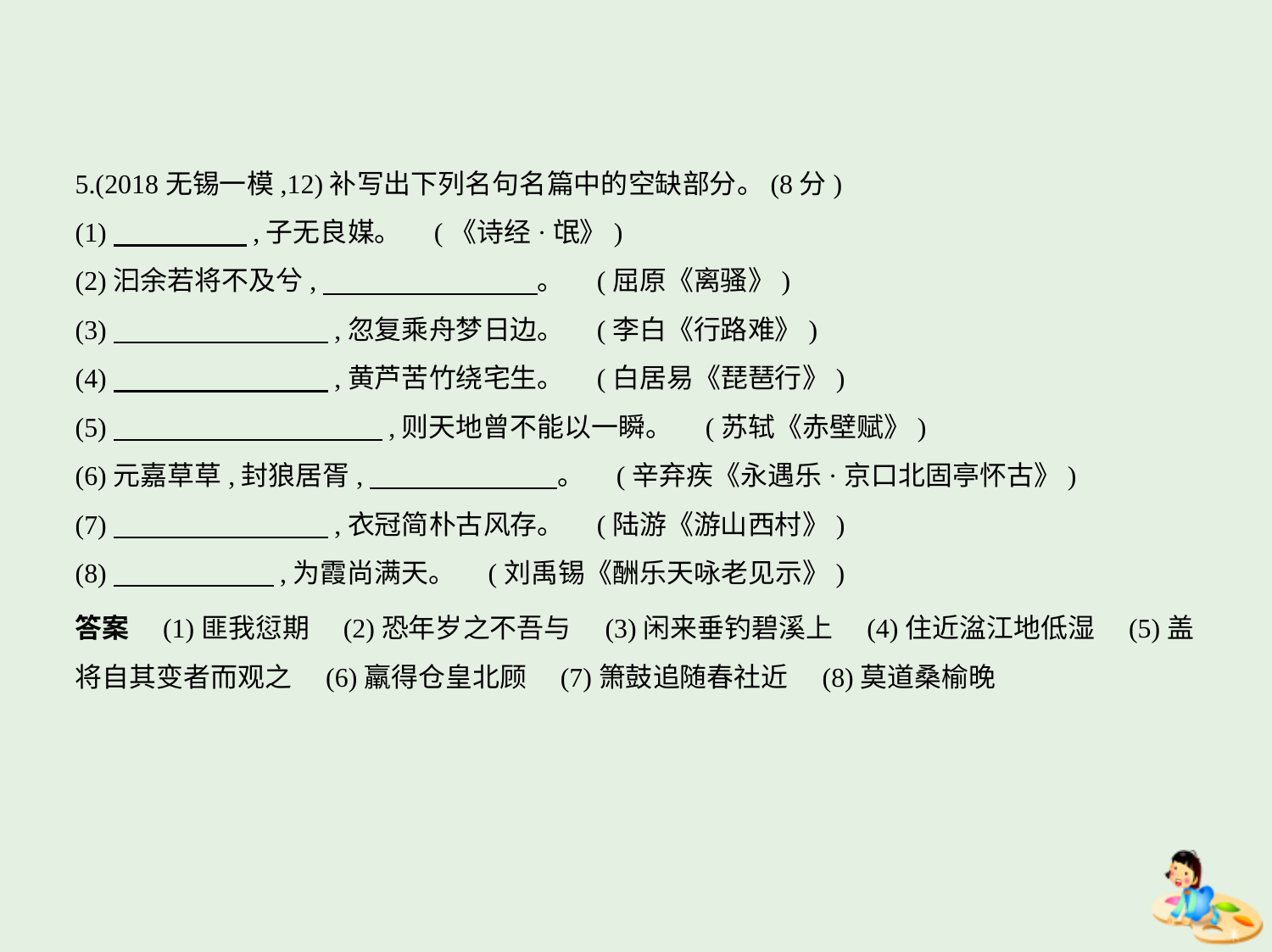

5.(2018无锡一模,12)补写出下列名句名篇中的空缺部分。(8分)
(1)　　　　    ,子无良媒。 (《诗经·氓》)
(2)汩余若将不及兮,　　　　　　　    。 (屈原《离骚》)
(3)　　　　　　　    ,忽复乘舟梦日边。 (李白《行路难》)
(4)　　　　　　　    ,黄芦苦竹绕宅生。 (白居易《琵琶行》)
(5)　　　　　　　　　    ,则天地曾不能以一瞬。 (苏轼《赤壁赋》)
(6)元嘉草草,封狼居胥,　　　　　　    。 (辛弃疾《永遇乐·京口北固亭怀古》)
(7)　　　　　　　    ,衣冠简朴古风存。 (陆游《游山西村》)
(8)　　　　　    ,为霞尚满天。 (刘禹锡《酬乐天咏老见示》)
答案　(1)匪我愆期　(2)恐年岁之不吾与　(3)闲来垂钓碧溪上　(4)住近湓江地低湿　(5)盖
将自其变者而观之　(6)羸得仓皇北顾　(7)箫鼓追随春社近　(8)莫道桑榆晚